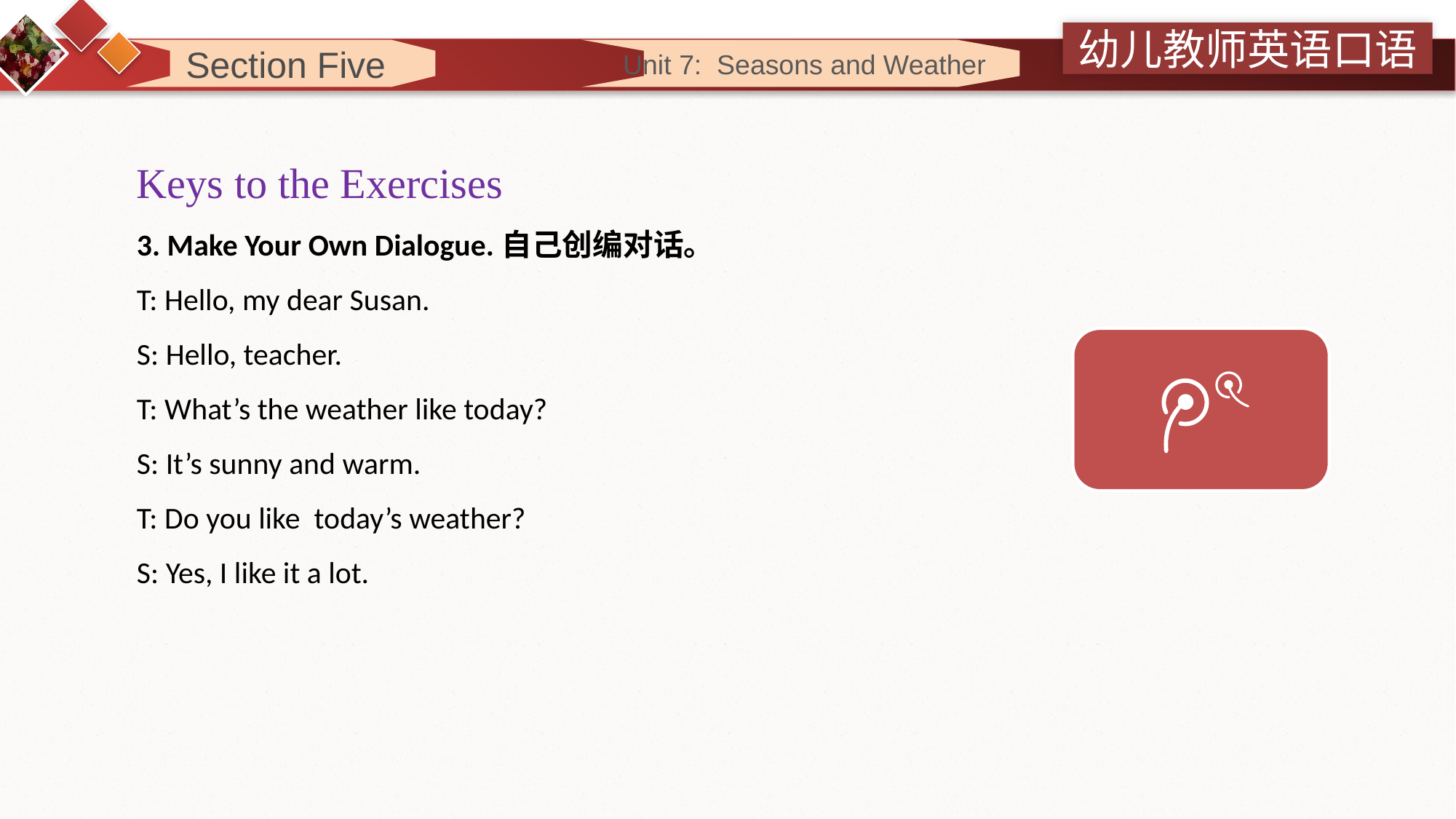

Section Five
 Unit 7:  Seasons and Weather
Keys to the Exercises
3. Make Your Own Dialogue.自己创编对话。
T: Hello, my dear Susan.
S: Hello, teacher.
T: What’s the weather like today?
S: It’s sunny and warm.
T: Do you like  today’s weather?
S: Yes, I like it a lot.